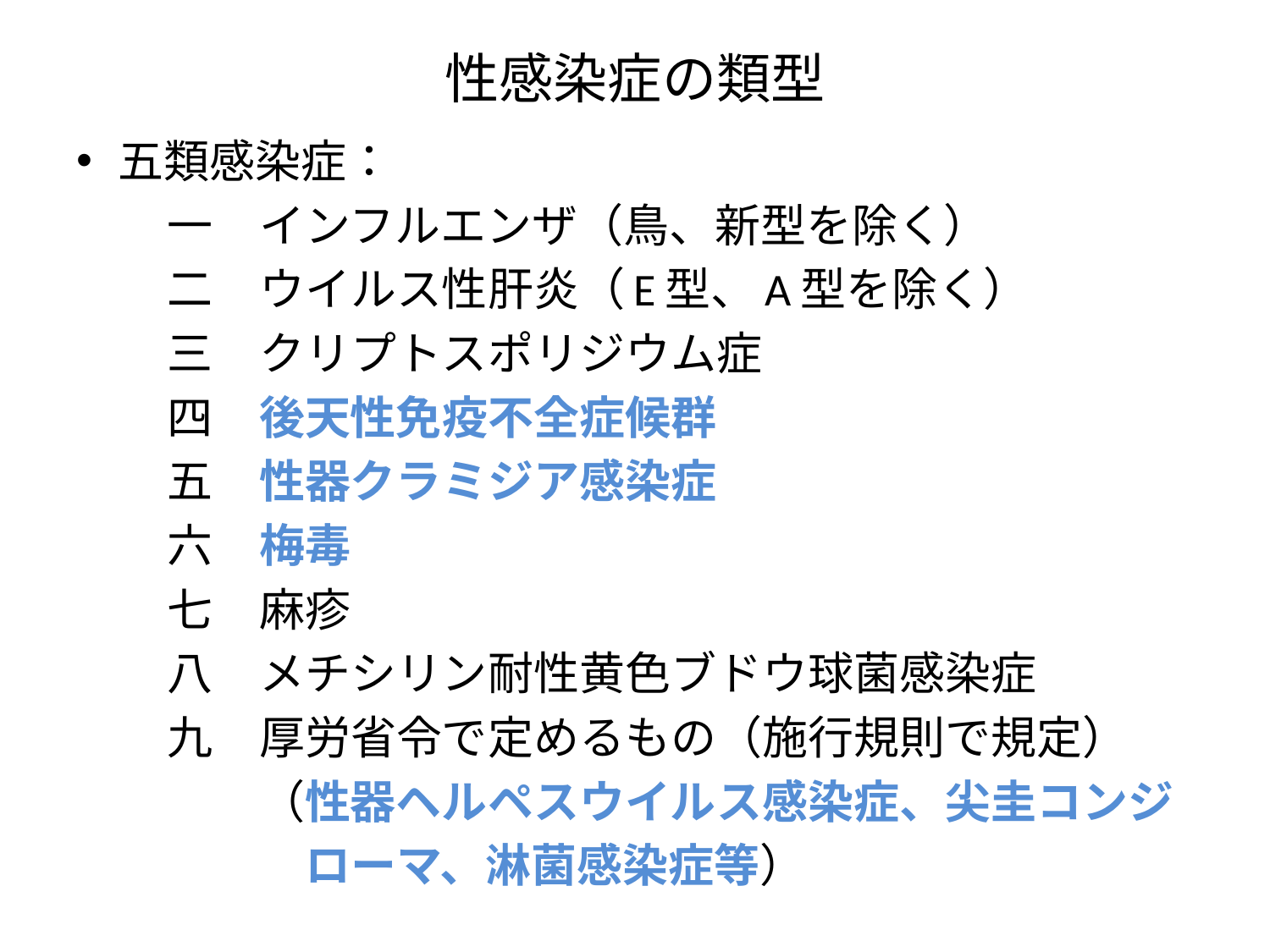

# 性感染症の類型
五類感染症：
　　一　インフルエンザ（鳥、新型を除く）
　　二　ウイルス性肝炎（E型、A型を除く）
　　三　クリプトスポリジウム症
　　四　後天性免疫不全症候群
　　五　性器クラミジア感染症
　　六　梅毒
　　七　麻疹
　　八　メチシリン耐性黄色ブドウ球菌感染症
　　九　厚労省令で定めるもの（施行規則で規定）
　　　　（性器ヘルペスウイルス感染症、尖圭コンジ
　　　　　ローマ、淋菌感染症等）